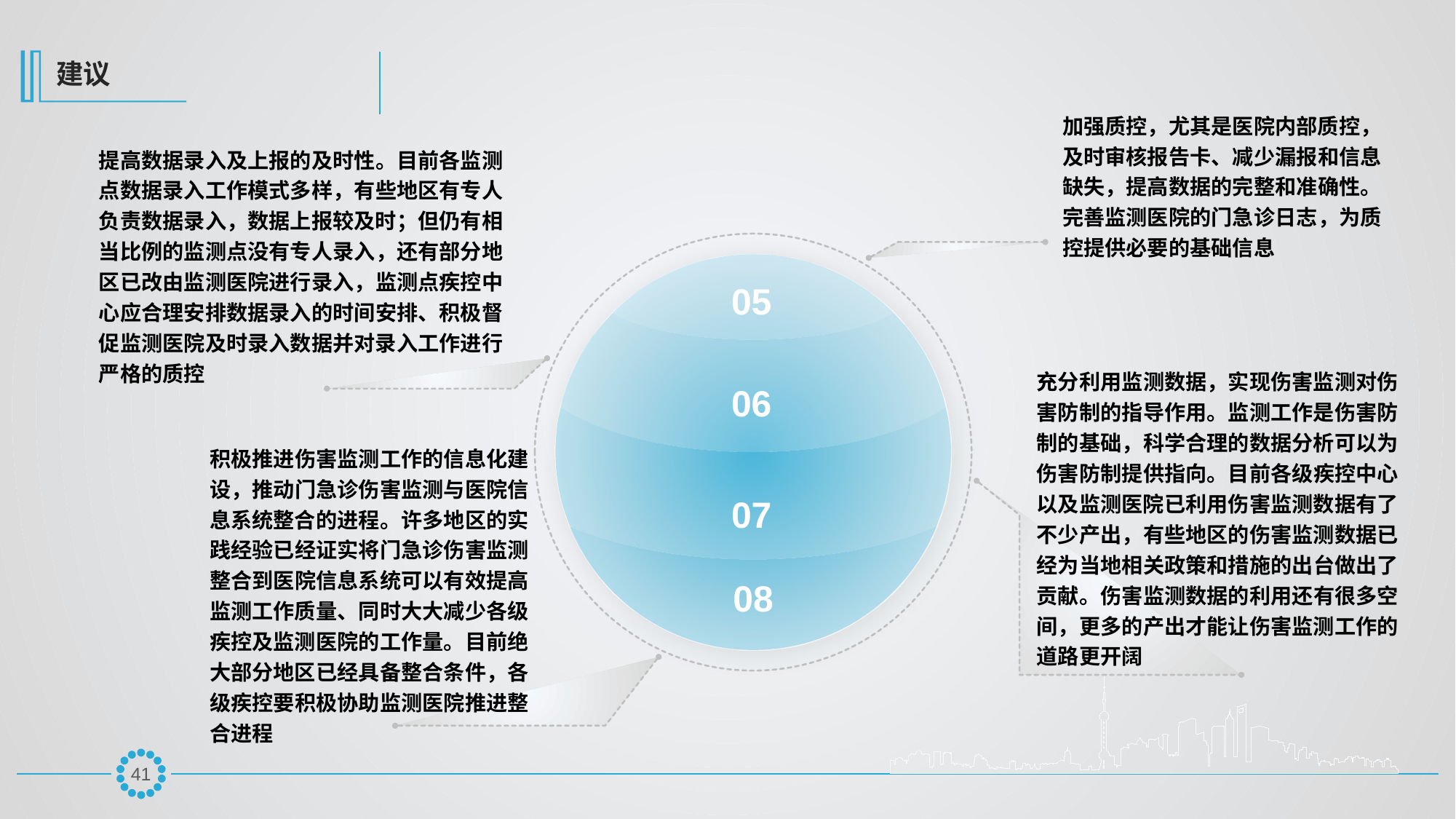

建议
加强质控，尤其是医院内部质控，及时审核报告卡、减少漏报和信息缺失，提高数据的完整和准确性。完善监测医院的门急诊日志，为质控提供必要的基础信息
提高数据录入及上报的及时性。目前各监测点数据录入工作模式多样，有些地区有专人负责数据录入，数据上报较及时；但仍有相当比例的监测点没有专人录入，还有部分地区已改由监测医院进行录入，监测点疾控中心应合理安排数据录入的时间安排、积极督促监测医院及时录入数据并对录入工作进行严格的质控

05

充分利用监测数据，实现伤害监测对伤害防制的指导作用。监测工作是伤害防制的基础，科学合理的数据分析可以为伤害防制提供指向。目前各级疾控中心以及监测医院已利用伤害监测数据有了不少产出，有些地区的伤害监测数据已经为当地相关政策和措施的出台做出了贡献。伤害监测数据的利用还有很多空间，更多的产出才能让伤害监测工作的道路更开阔
06
积极推进伤害监测工作的信息化建设，推动门急诊伤害监测与医院信息系统整合的进程。许多地区的实践经验已经证实将门急诊伤害监测整合到医院信息系统可以有效提高监测工作质量、同时大大减少各级疾控及监测医院的工作量。目前绝大部分地区已经具备整合条件，各级疾控要积极协助监测医院推进整合进程

07
08

41